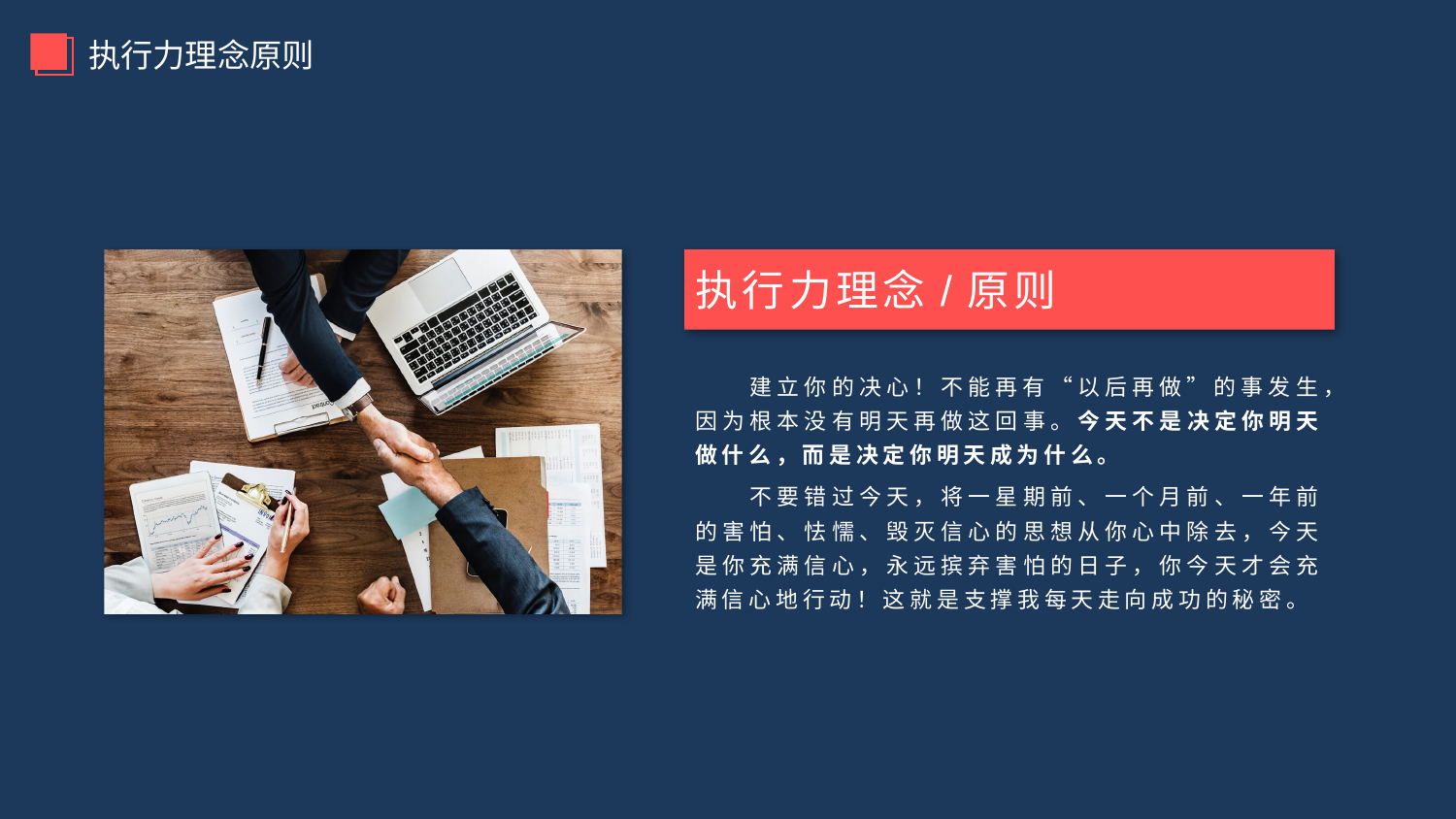

执行力理念/原则
建立你的决心！不能再有“以后再做”的事发生，因为根本没有明天再做这回事。今天不是决定你明天做什么，而是决定你明天成为什么。
不要错过今天，将一星期前、一个月前、一年前的害怕、怯懦、毁灭信心的思想从你心中除去，今天是你充满信心，永远摈弃害怕的日子，你今天才会充满信心地行动！这就是支撑我每天走向成功的秘密。